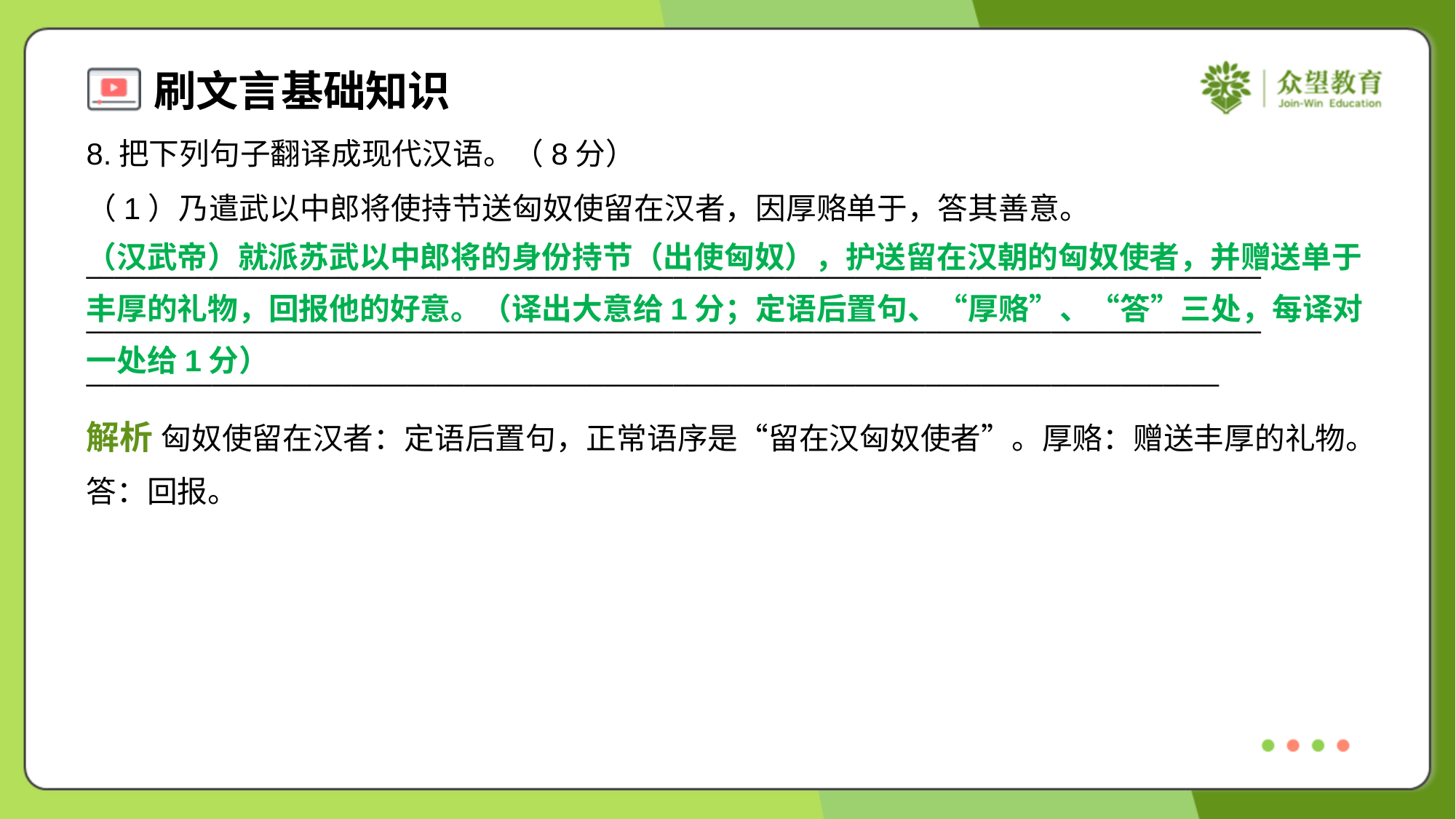

8.把下列句子翻译成现代汉语。（8分）
（1）乃遣武以中郎将使持节送匈奴使留在汉者，因厚赂单于，答其善意。
（汉武帝）就派苏武以中郎将的身份持节（出使匈奴），护送留在汉朝的匈奴使者，并赠送单于
丰厚的礼物，回报他的好意。（译出大意给1分；定语后置句、“厚赂”、“答”三处，每译对
一处给1分）
____________________________________________________________________________________
____________________________________________________________________________________
_________________________________________________________________________________
解析 匈奴使留在汉者：定语后置句，正常语序是“留在汉匈奴使者”。厚赂：赠送丰厚的礼物。
答：回报。